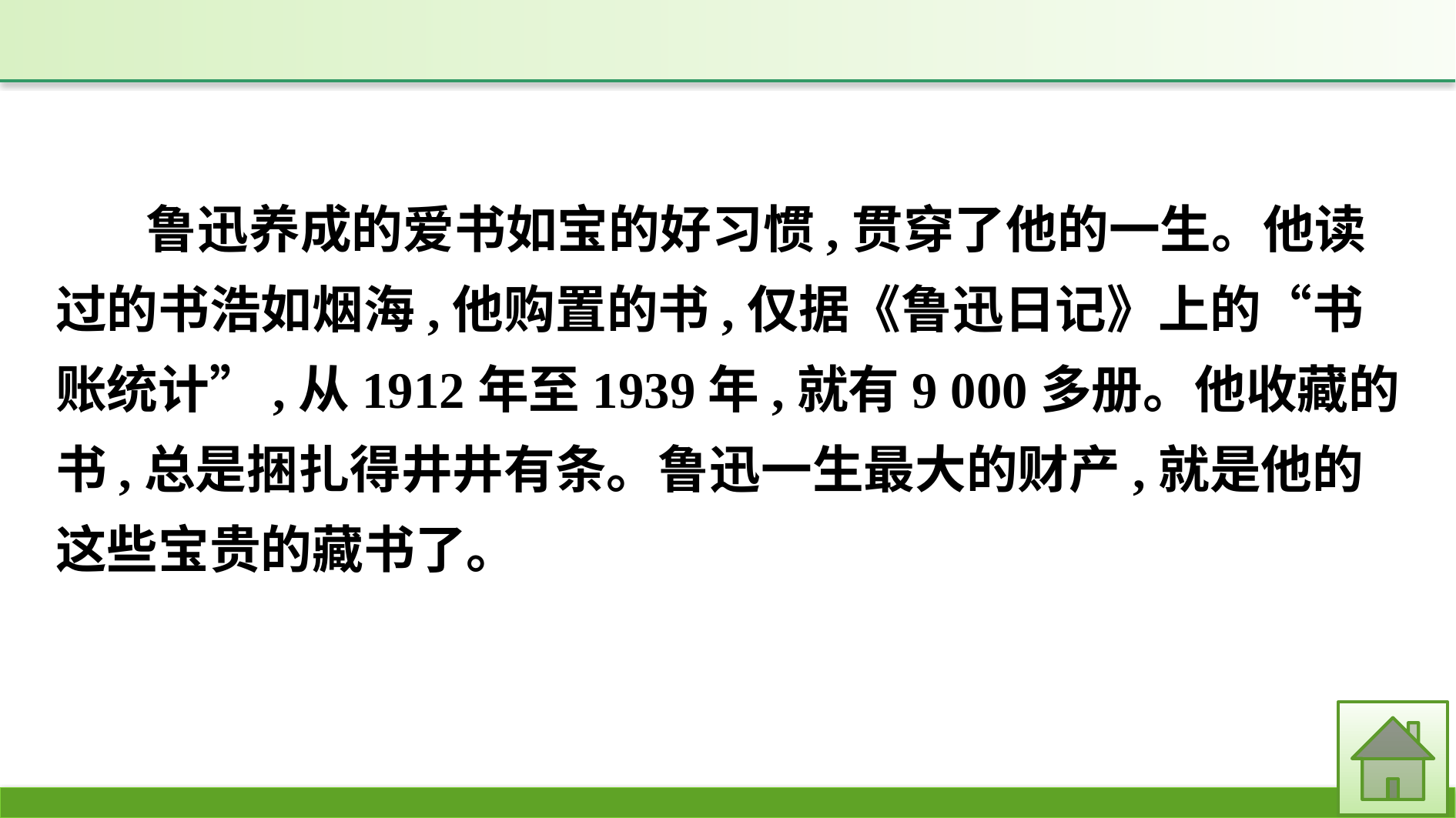

鲁迅养成的爱书如宝的好习惯,贯穿了他的一生。他读过的书浩如烟海,他购置的书,仅据《鲁迅日记》上的“书账统计”,从1912年至1939年,就有9 000多册。他收藏的书,总是捆扎得井井有条。鲁迅一生最大的财产,就是他的这些宝贵的藏书了。